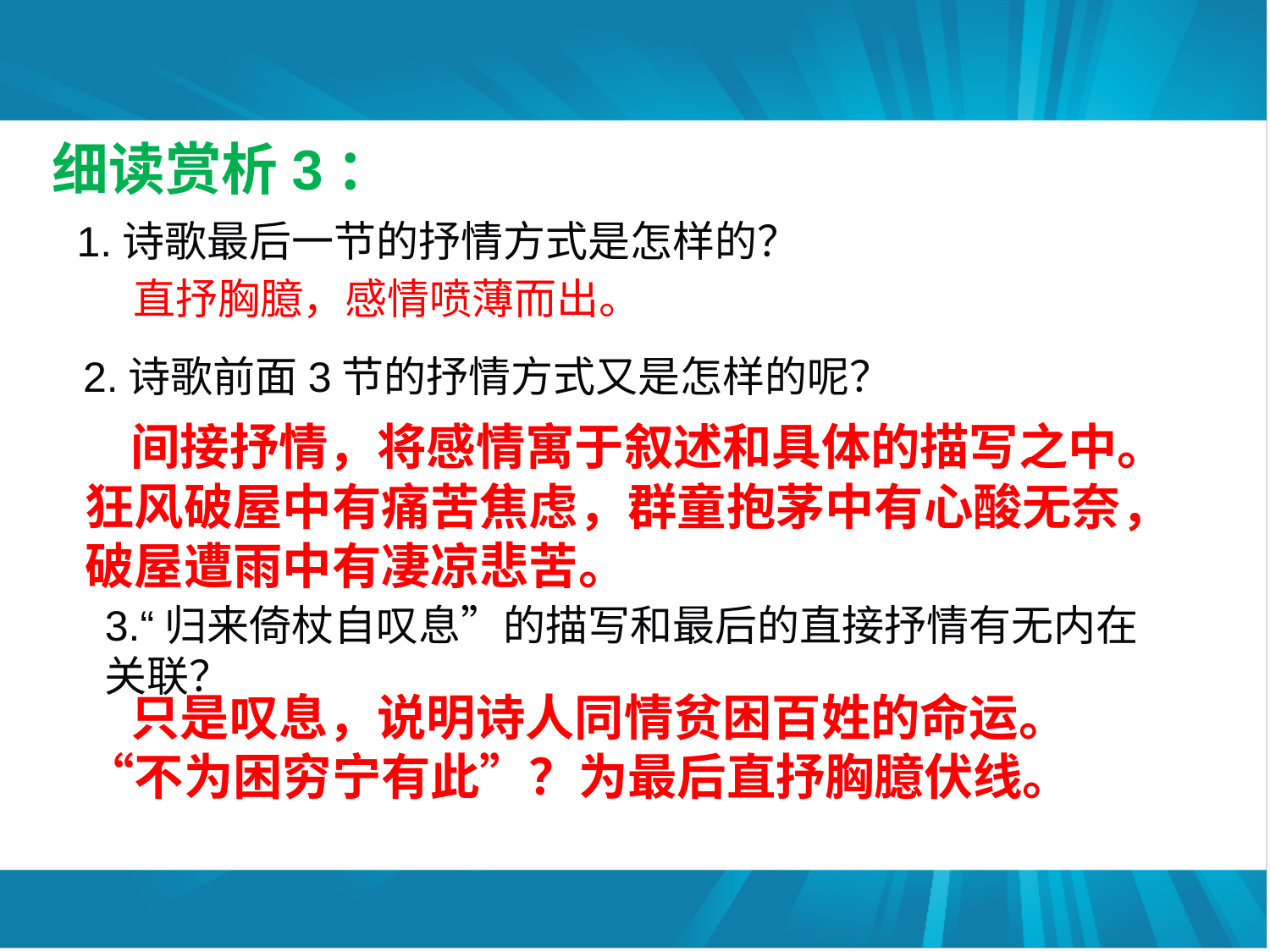

细读赏析3：
1.诗歌最后一节的抒情方式是怎样的？
    直抒胸臆，感情喷薄而出。
2.诗歌前面3节的抒情方式又是怎样的呢？
   间接抒情，将感情寓于叙述和具体的描写之中。狂风破屋中有痛苦焦虑，群童抱茅中有心酸无奈，破屋遭雨中有凄凉悲苦。
3.“归来倚杖自叹息”的描写和最后的直接抒情有无内在
关联？
   只是叹息，说明诗人同情贫困百姓的命运。“不为困穷宁有此”？为最后直抒胸臆伏线。